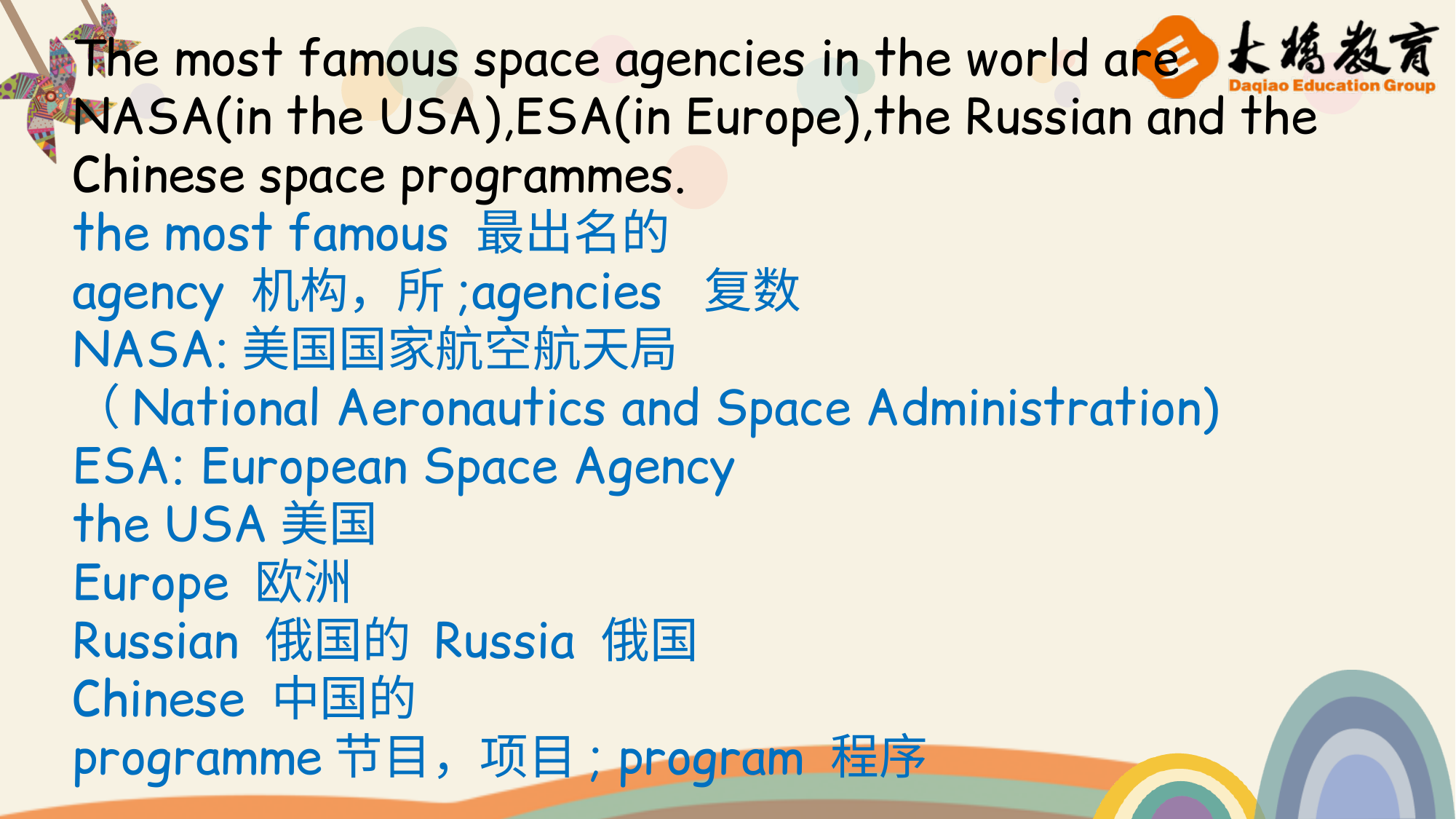

The most famous space agencies in the world are NASA(in the USA),ESA(in Europe),the Russian and the Chinese space programmes.
the most famous 最出名的
agency 机构，所;agencies  复数
NASA:美国国家航空航天局
（National Aeronautics and Space Administration)
ESA: European Space Agency
the USA美国
Europe 欧洲
Russian 俄国的 Russia 俄国
Chinese 中国的
programme节目，项目; program 程序